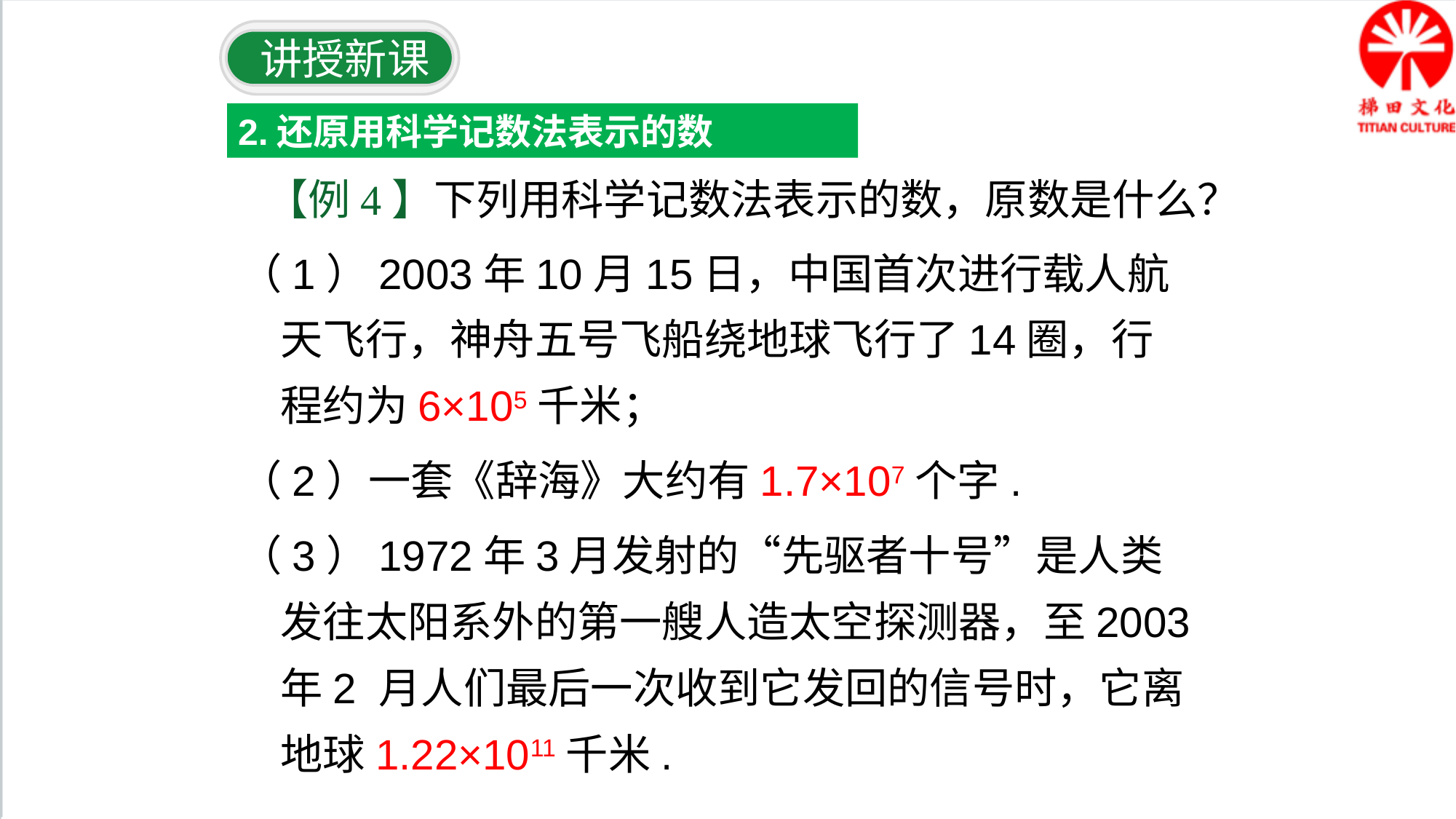

讲授新课
2.还原用科学记数法表示的数
【例4】下列用科学记数法表示的数，原数是什么？
（1）2003年10月15日，中国首次进行载人航天飞行，神舟五号飞船绕地球飞行了14圈，行程约为6×105千米；
（2）一套《辞海》大约有1.7×107个字.
（3）1972年3月发射的“先驱者十号”是人类发往太阳系外的第一艘人造太空探测器，至2003年2 月人们最后一次收到它发回的信号时，它离地球1.22×1011千米.